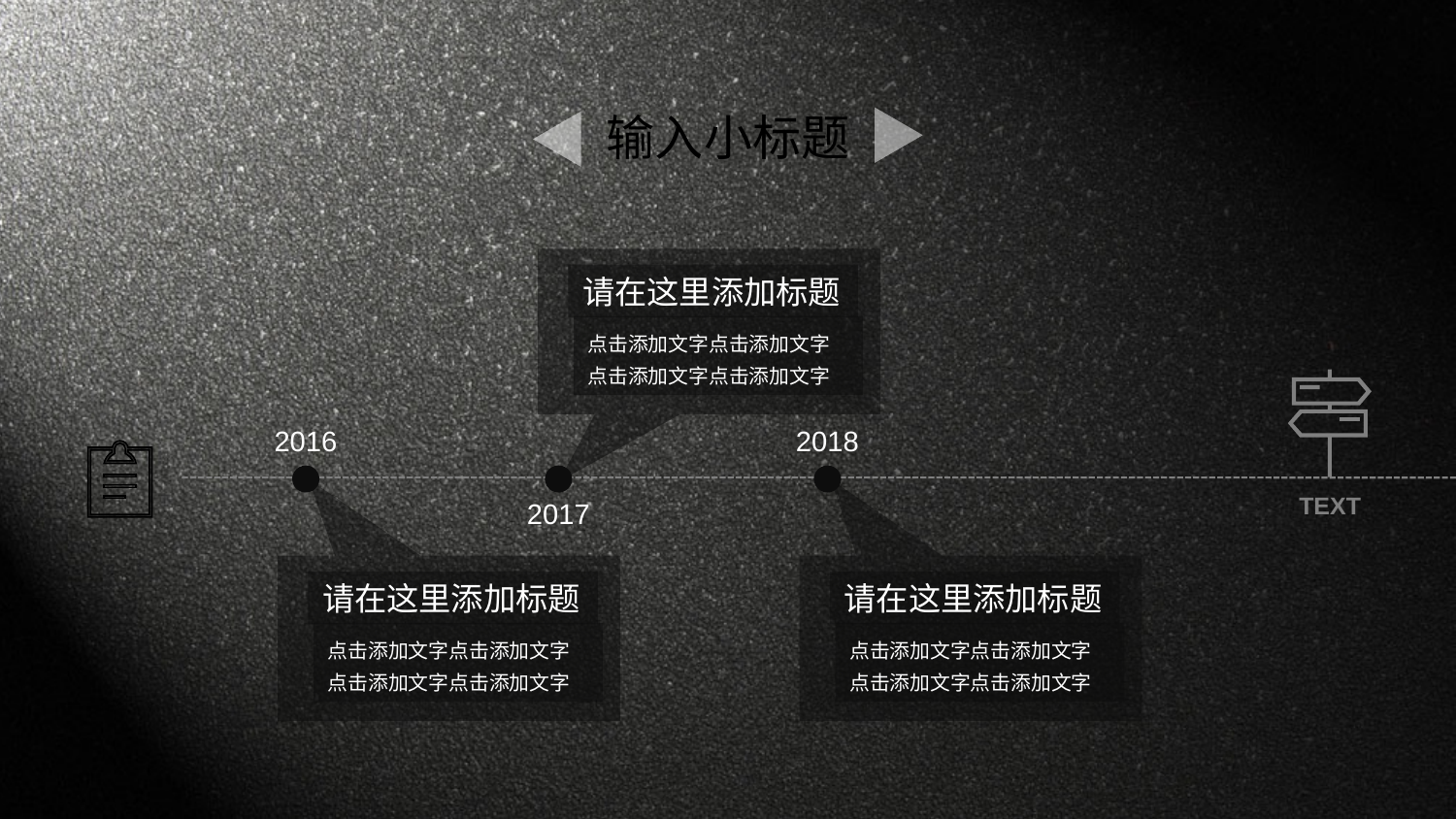

输入小标题

请在这里添加标题
点击添加文字点击添加文字
点击添加文字点击添加文字

2016
2018

TEXT
2017

请在这里添加标题
点击添加文字点击添加文字
点击添加文字点击添加文字

请在这里添加标题
点击添加文字点击添加文字
点击添加文字点击添加文字